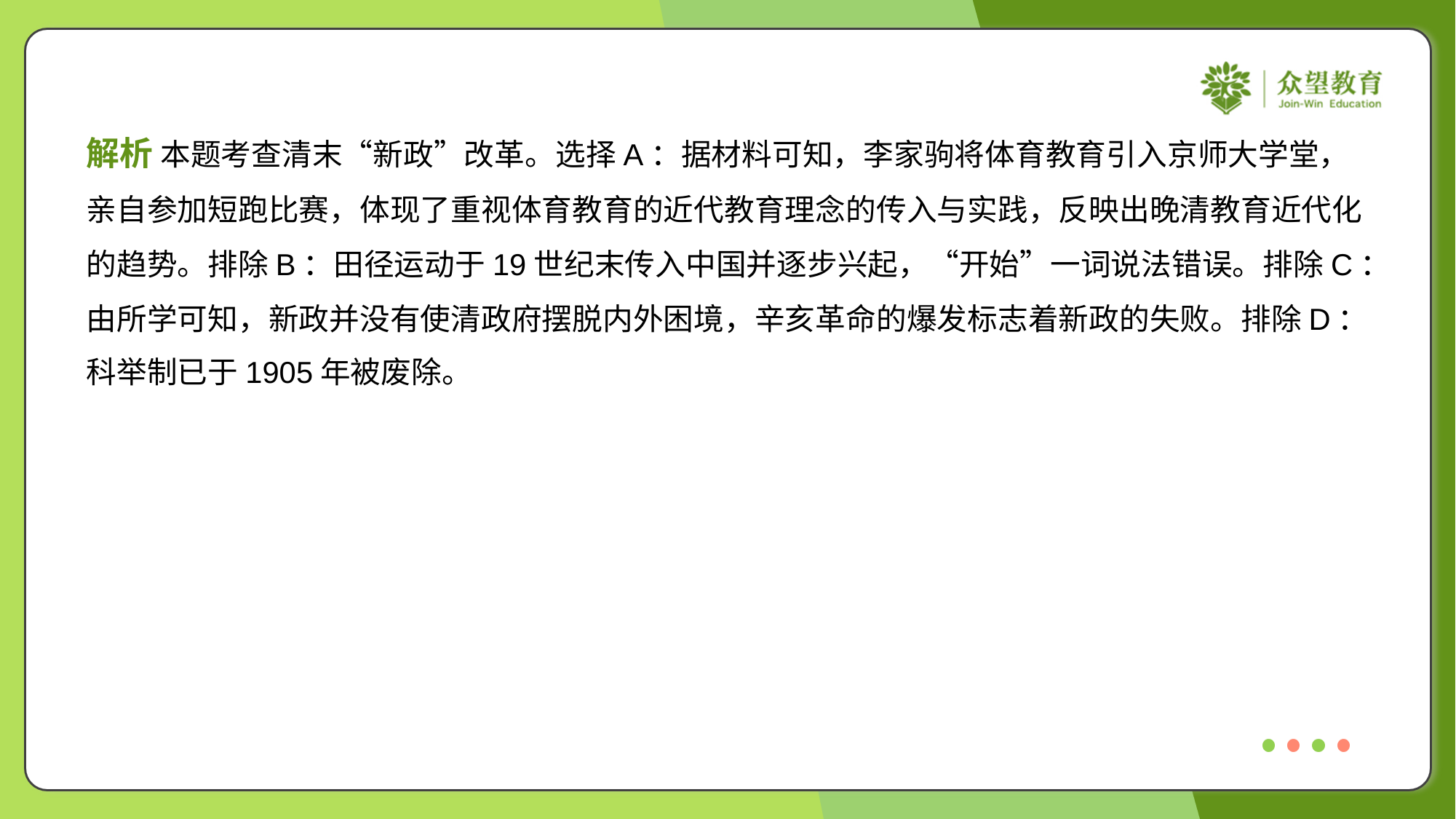

解析 本题考查清末“新政”改革。选择A：据材料可知，李家驹将体育教育引入京师大学堂，
亲自参加短跑比赛，体现了重视体育教育的近代教育理念的传入与实践，反映出晚清教育近代化
的趋势。排除B：田径运动于19世纪末传入中国并逐步兴起，“开始”一词说法错误。排除C：
由所学可知，新政并没有使清政府摆脱内外困境，辛亥革命的爆发标志着新政的失败。排除D：
科举制已于1905年被废除。